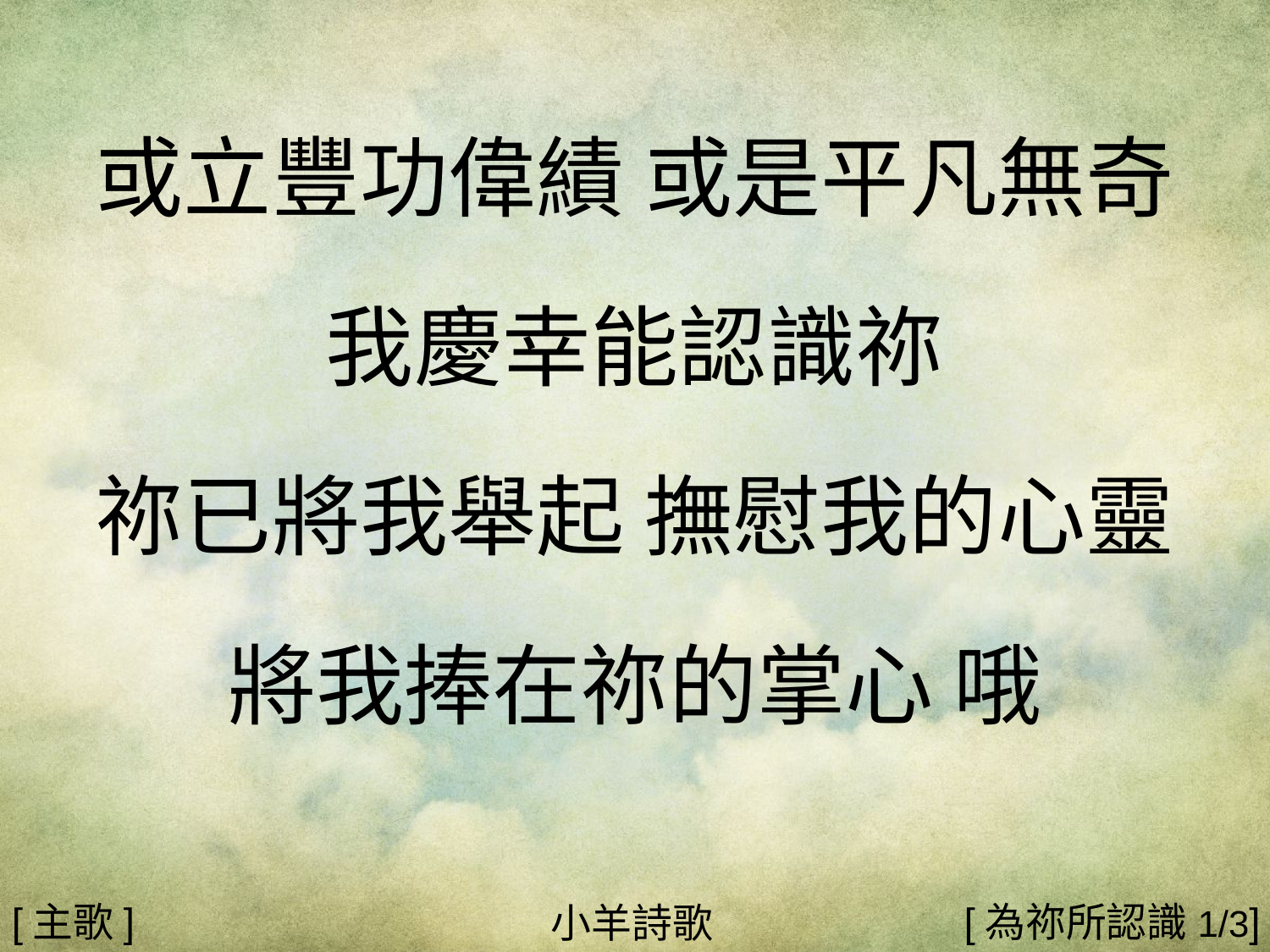

或立豐功偉績 或是平凡無奇

我慶幸能認識祢

祢已將我舉起 撫慰我的心靈

將我捧在祢的掌心 哦

#

[主歌]
[為祢所認識1/3]
小羊詩歌